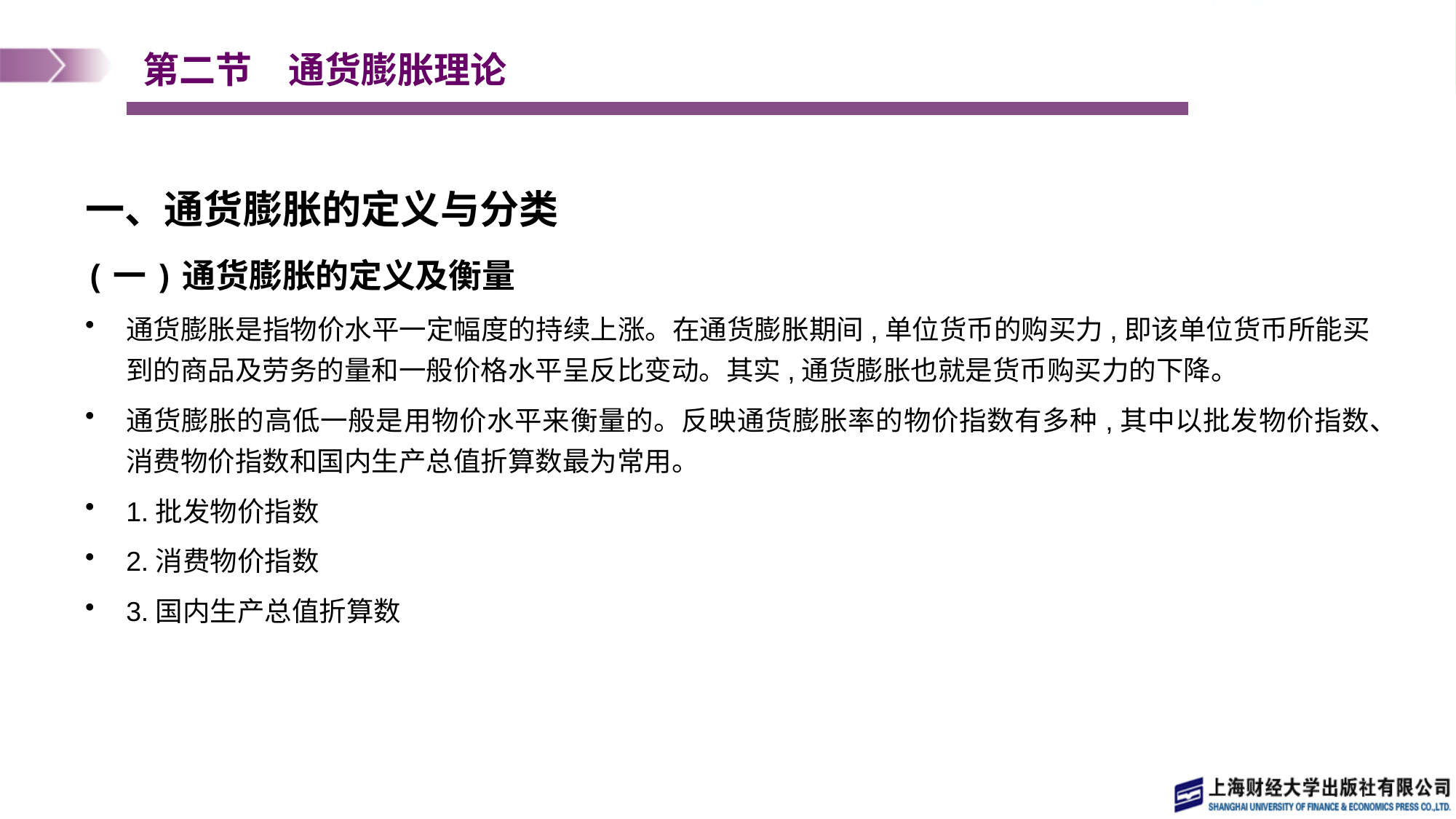

# 第二节　通货膨胀理论
一、通货膨胀的定义与分类
(一)通货膨胀的定义及衡量
通货膨胀是指物价水平一定幅度的持续上涨。在通货膨胀期间,单位货币的购买力,即该单位货币所能买到的商品及劳务的量和一般价格水平呈反比变动。其实,通货膨胀也就是货币购买力的下降。
通货膨胀的高低一般是用物价水平来衡量的。反映通货膨胀率的物价指数有多种,其中以批发物价指数、消费物价指数和国内生产总值折算数最为常用。
1.批发物价指数
2.消费物价指数
3.国内生产总值折算数